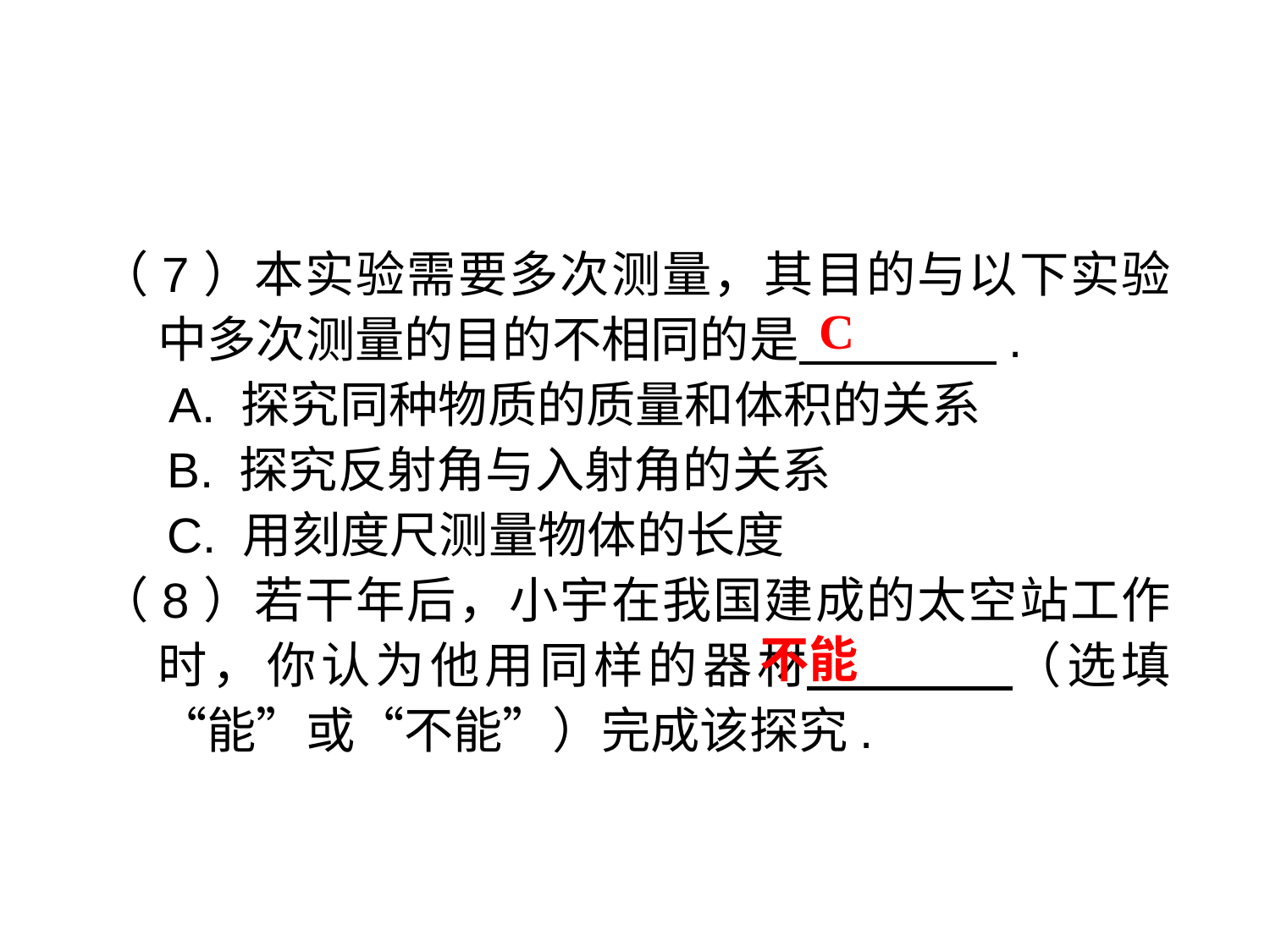

（7）本实验需要多次测量，其目的与以下实验中多次测量的目的不相同的是     　    　.
 A. 探究同种物质的质量和体积的关系
 B. 探究反射角与入射角的关系
 C. 用刻度尺测量物体的长度
（8）若干年后，小宇在我国建成的太空站工作时，你认为他用同样的器材     　    （选填“能”或“不能”）完成该探究.
C
不能